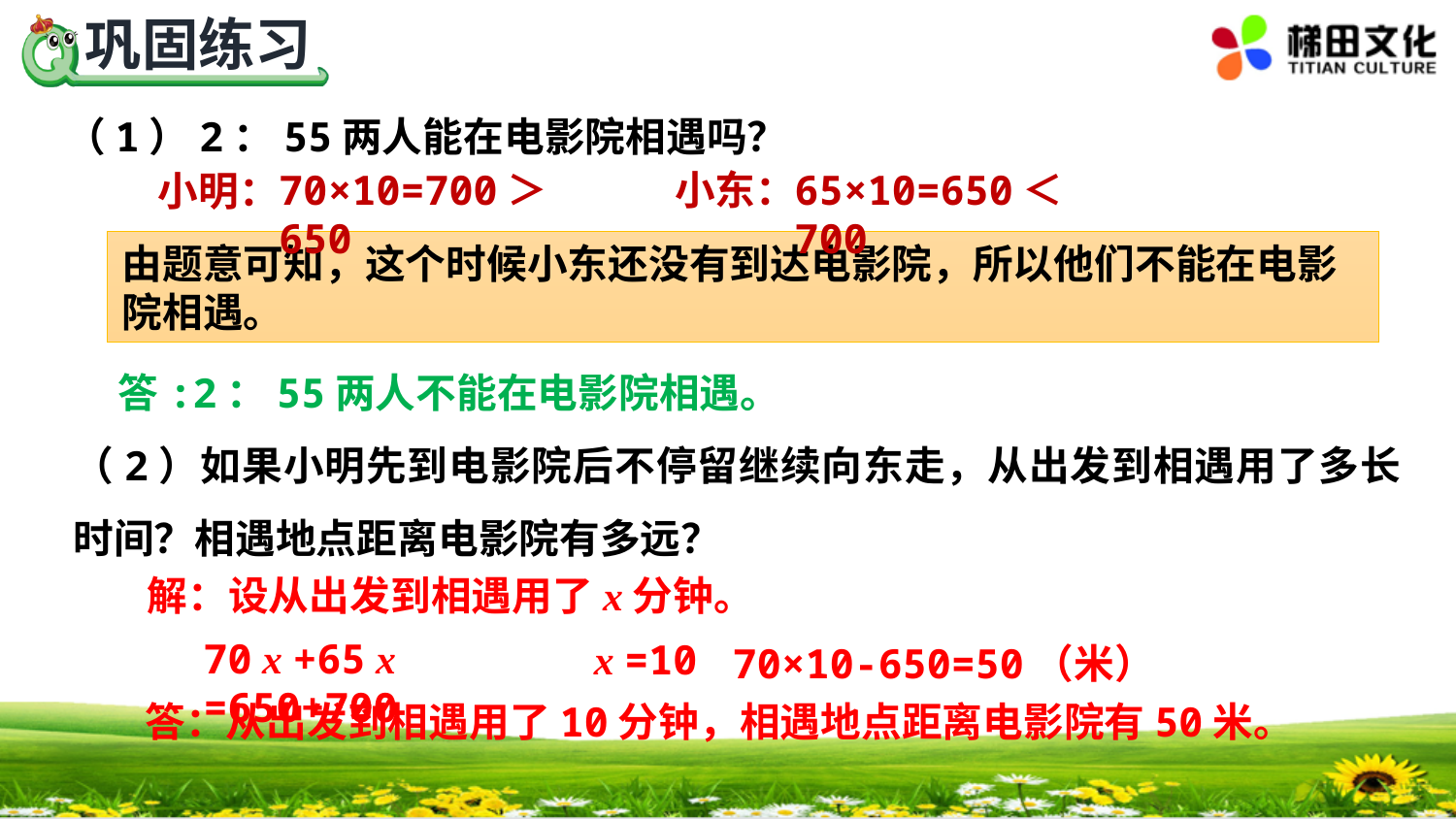

（1）2：55两人能在电影院相遇吗？
65×10=650＜700
小东：
70×10=700＞650
小明：
由题意可知，这个时候小东还没有到达电影院，所以他们不能在电影院相遇。
答:2：55两人不能在电影院相遇。
（2）如果小明先到电影院后不停留继续向东走，从出发到相遇用了多长时间？相遇地点距离电影院有多远？
解：设从出发到相遇用了x分钟。
70 x +65 x =650+700
x =10
70×10-650=50（米）
答：从出发到相遇用了10分钟，相遇地点距离电影院有50米。